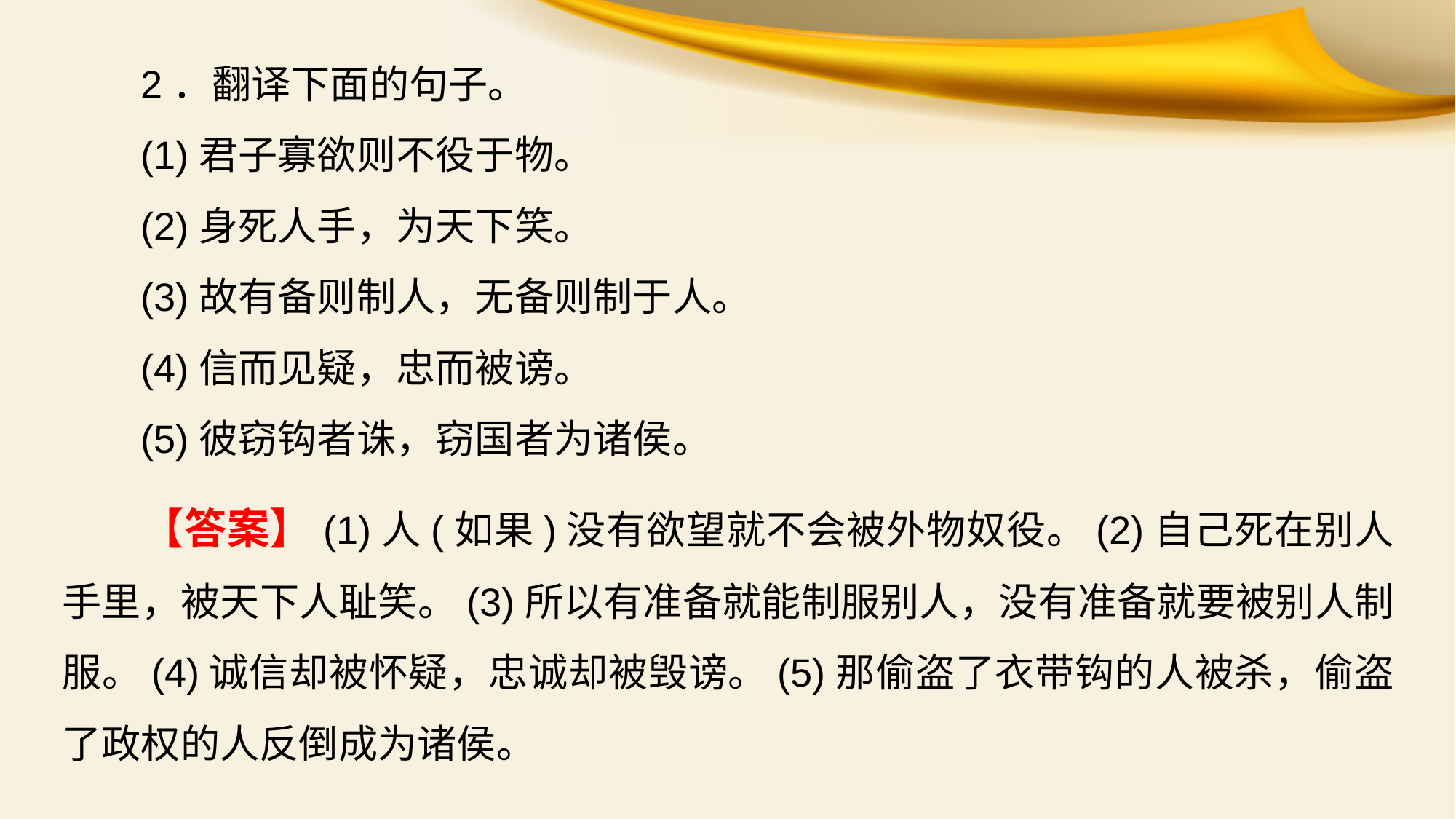

2．翻译下面的句子。
(1)君子寡欲则不役于物。
(2)身死人手，为天下笑。
(3)故有备则制人，无备则制于人。
(4)信而见疑，忠而被谤。
(5)彼窃钩者诛，窃国者为诸侯。
【答案】(1)人(如果)没有欲望就不会被外物奴役。(2)自己死在别人手里，被天下人耻笑。(3)所以有准备就能制服别人，没有准备就要被别人制服。(4)诚信却被怀疑，忠诚却被毁谤。(5)那偷盗了衣带钩的人被杀，偷盗了政权的人反倒成为诸侯。